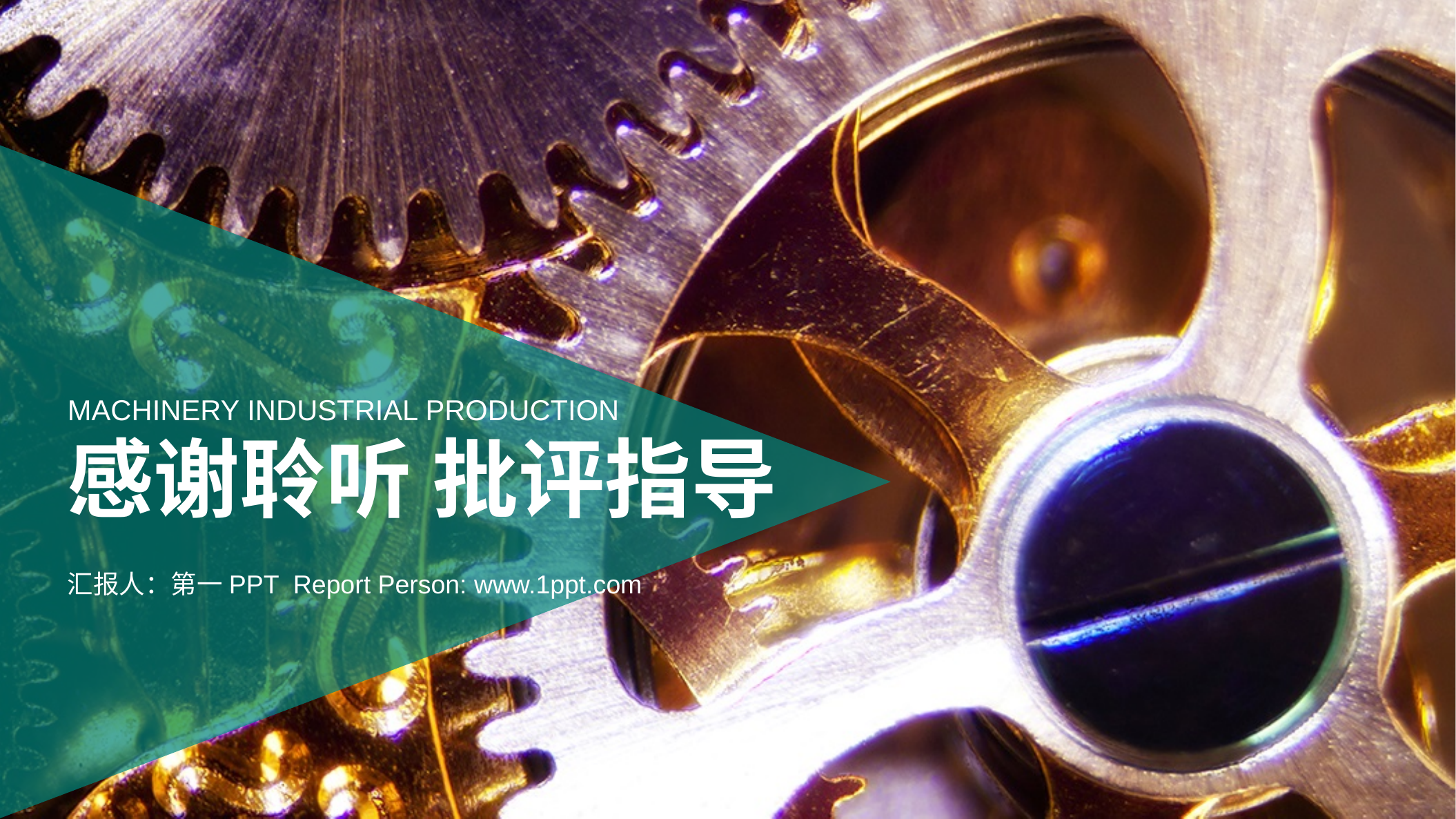

MACHINERY INDUSTRIAL PRODUCTION
感谢聆听 批评指导
汇报人：第一PPT  Report Person: www.1ppt.com